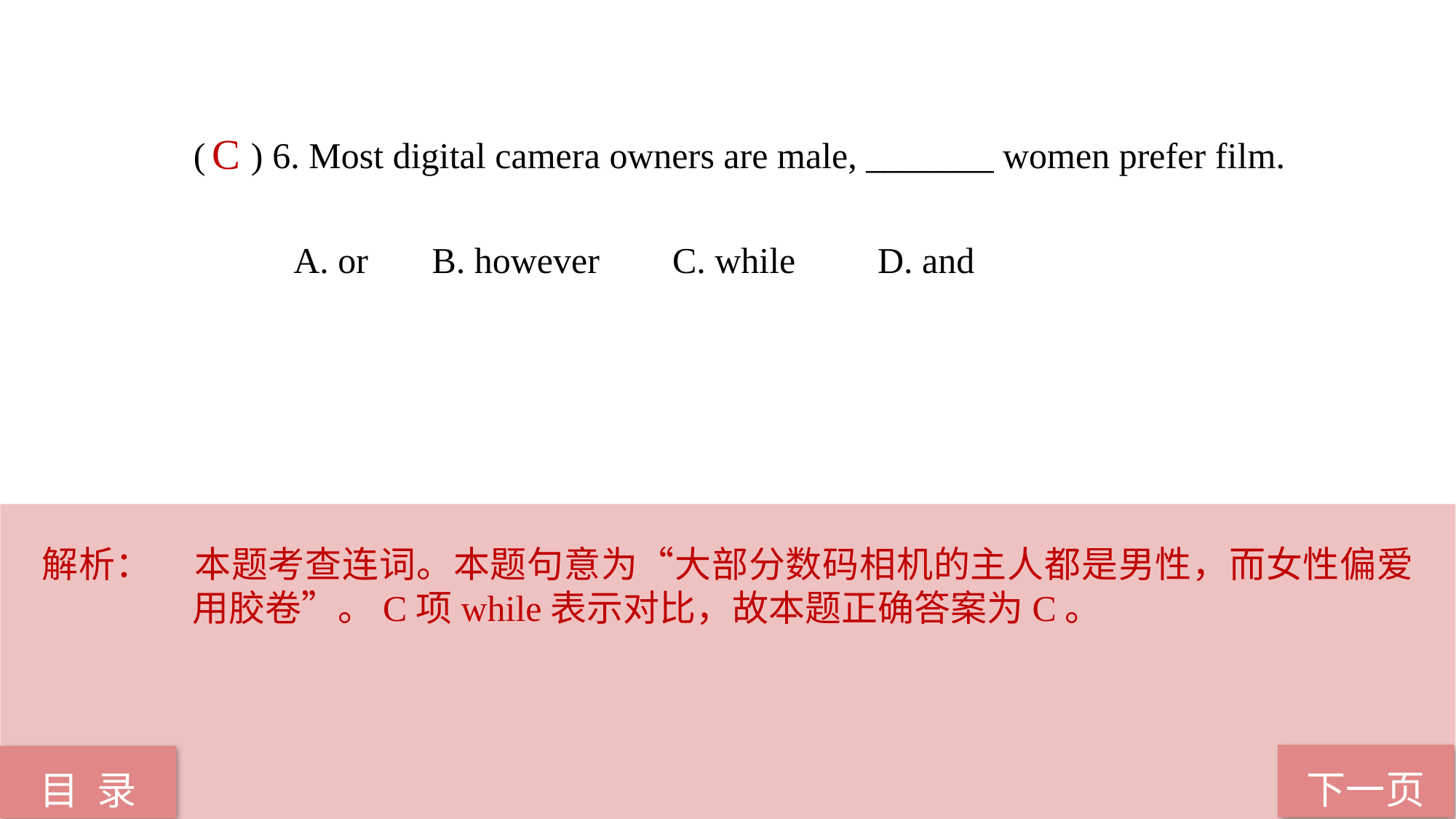

(     ) 6. Most digital camera owners are male, _______ women prefer film.

           A. or       B. however        C. while         D. and
C
解析：	本题考查连词。本题句意为“大部分数码相机的主人都是男性，而女性偏爱用胶卷”。C项while表示对比，故本题正确答案为C。